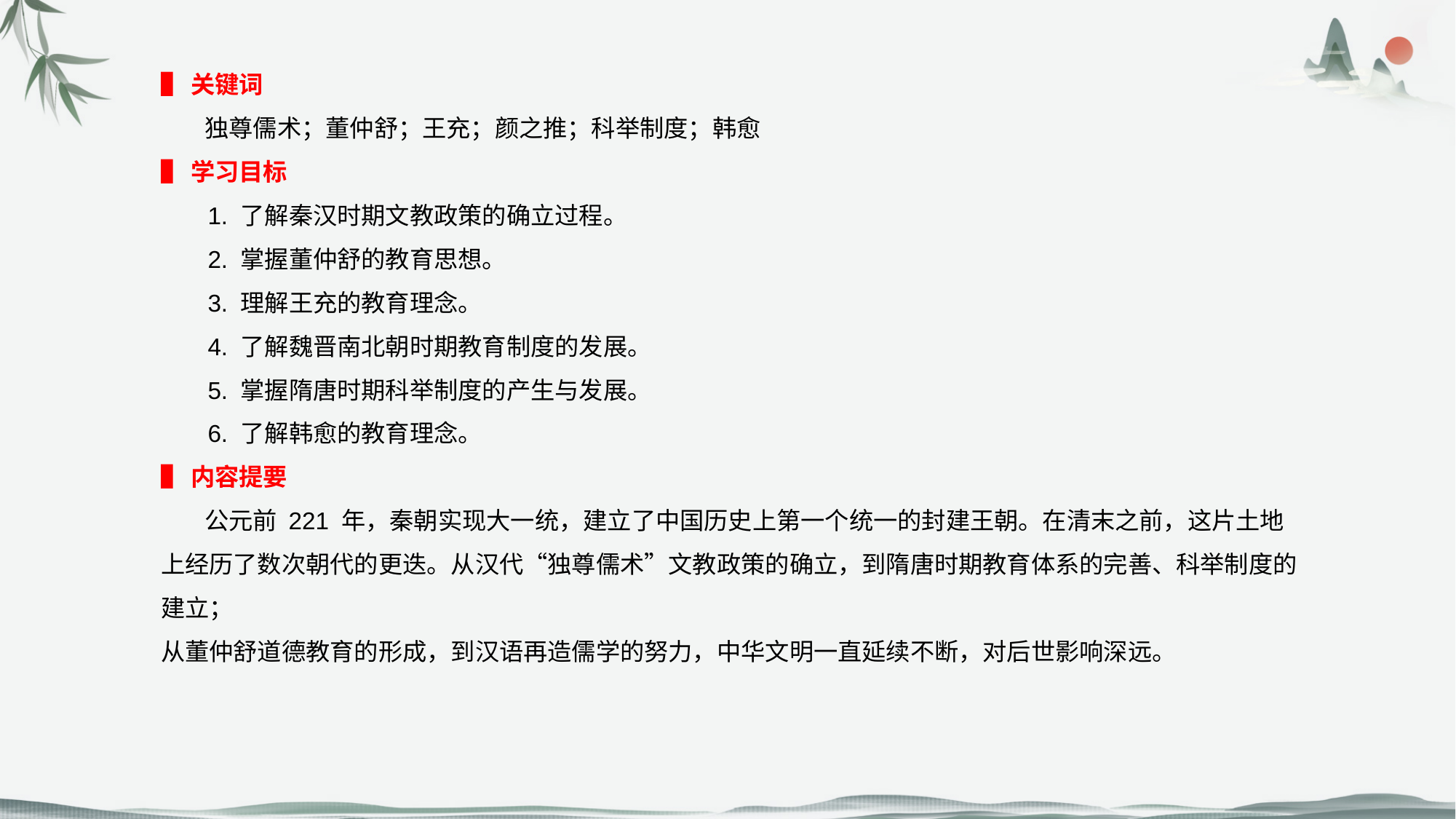

▌关键词
       独尊儒术；董仲舒；王充；颜之推；科举制度；韩愈
▌学习目标
       1. 了解秦汉时期文教政策的确立过程。
       2. 掌握董仲舒的教育思想。
       3. 理解王充的教育理念。
       4. 了解魏晋南北朝时期教育制度的发展。
       5. 掌握隋唐时期科举制度的产生与发展。
       6. 了解韩愈的教育理念。
▌内容提要
       公元前 221 年，秦朝实现大一统，建立了中国历史上第一个统一的封建王朝。在清末之前，这片土地上经历了数次朝代的更迭。从汉代“独尊儒术”文教政策的确立，到隋唐时期教育体系的完善、科举制度的建立；
从董仲舒道德教育的形成，到汉语再造儒学的努力，中华文明一直延续不断，对后世影响深远。